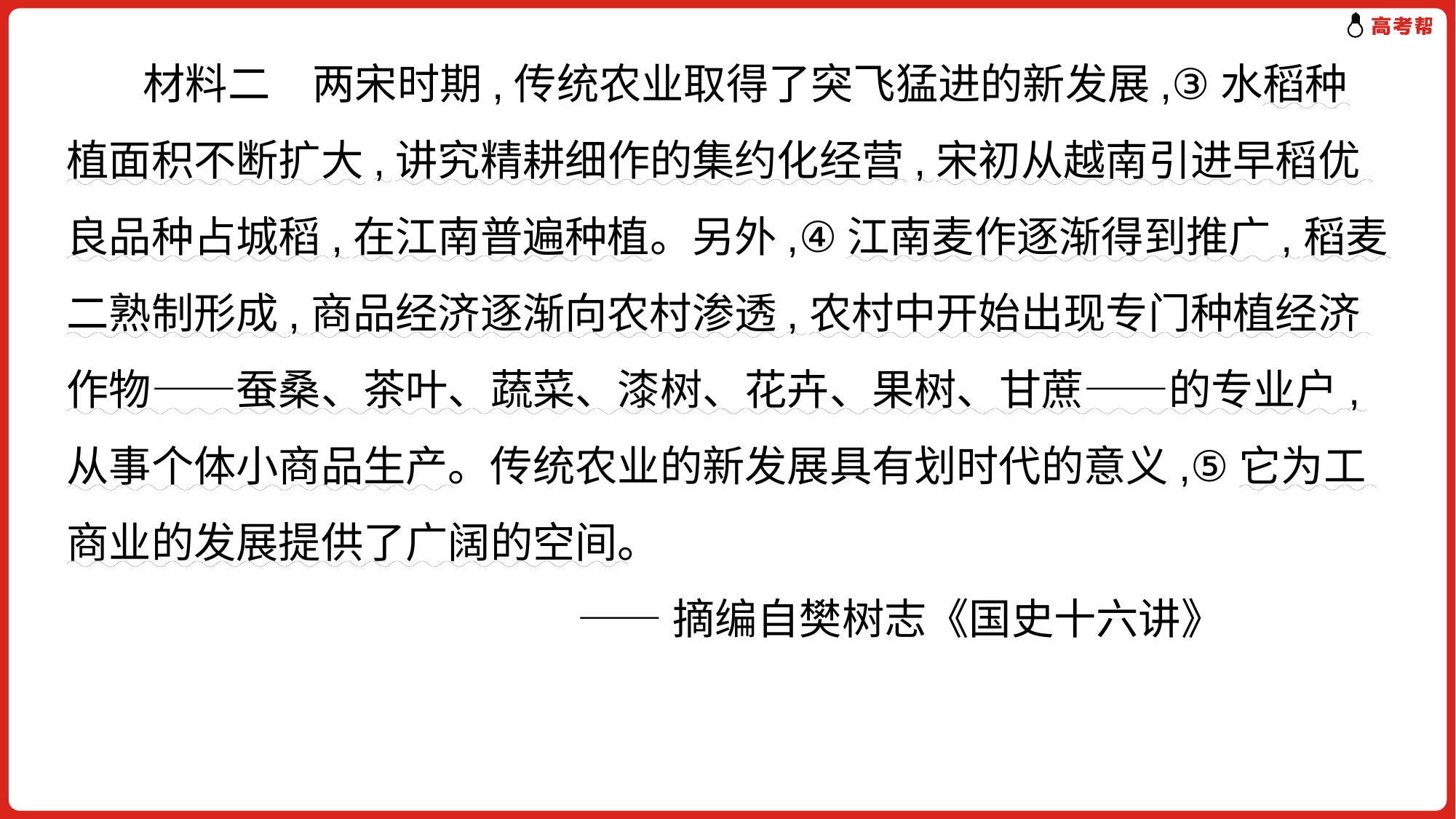

材料二　两宋时期,传统农业取得了突飞猛进的新发展,③水稻种植面积不断扩大,讲究精耕细作的集约化经营,宋初从越南引进早稻优良品种占城稻,在江南普遍种植。另外,④江南麦作逐渐得到推广,稻麦二熟制形成,商品经济逐渐向农村渗透,农村中开始出现专门种植经济作物——蚕桑、茶叶、蔬菜、漆树、花卉、果树、甘蔗——的专业户,从事个体小商品生产。传统农业的新发展具有划时代的意义,⑤它为工商业的发展提供了广阔的空间。
                                                      ——摘编自樊树志《国史十六讲》